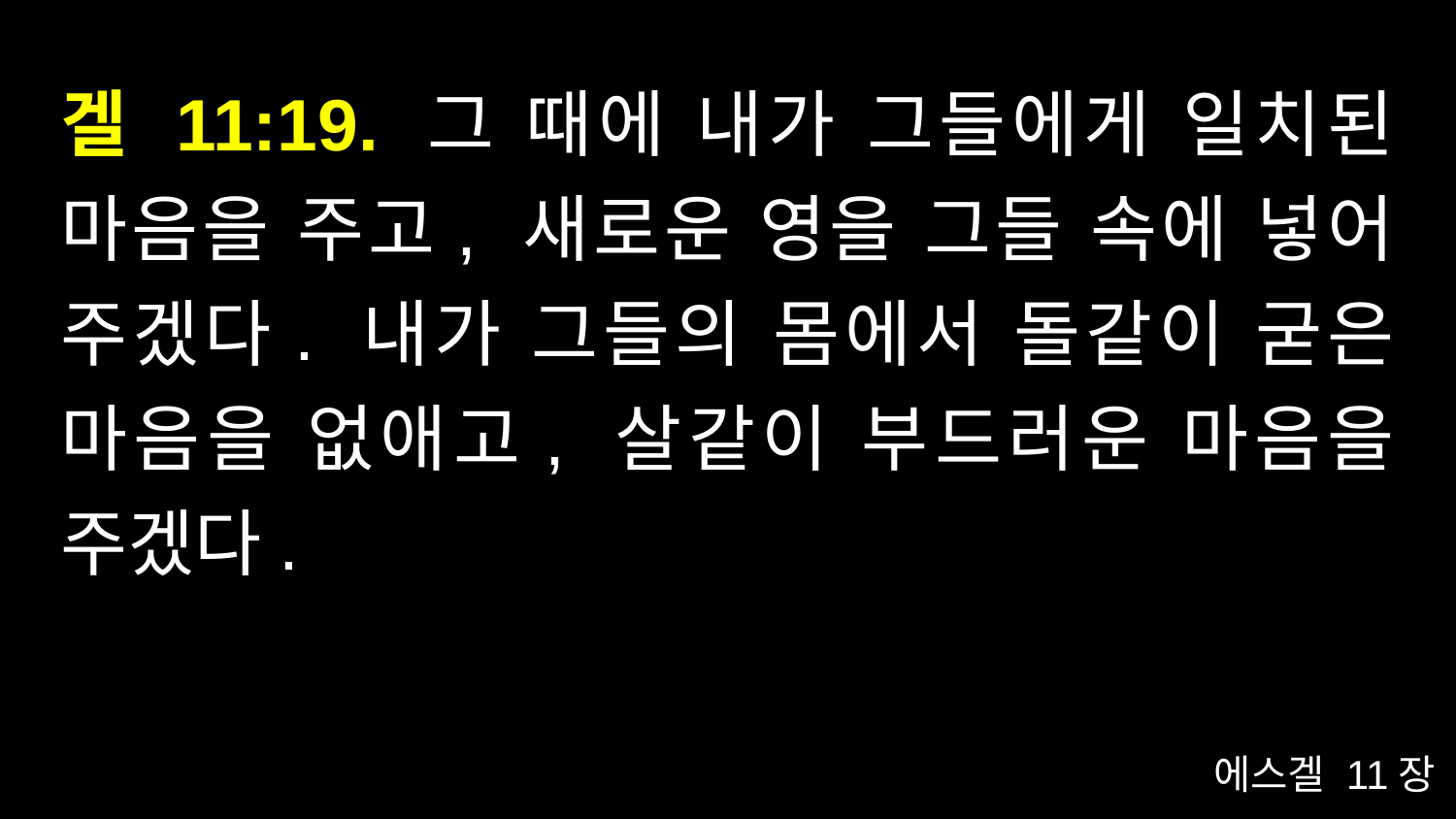

# 겔 11:19. 그 때에 내가 그들에게 일치된 마음을 주고, 새로운 영을 그들 속에 넣어 주겠다. 내가 그들의 몸에서 돌같이 굳은 마음을 없애고, 살같이 부드러운 마음을 주겠다.
에스겔 11장